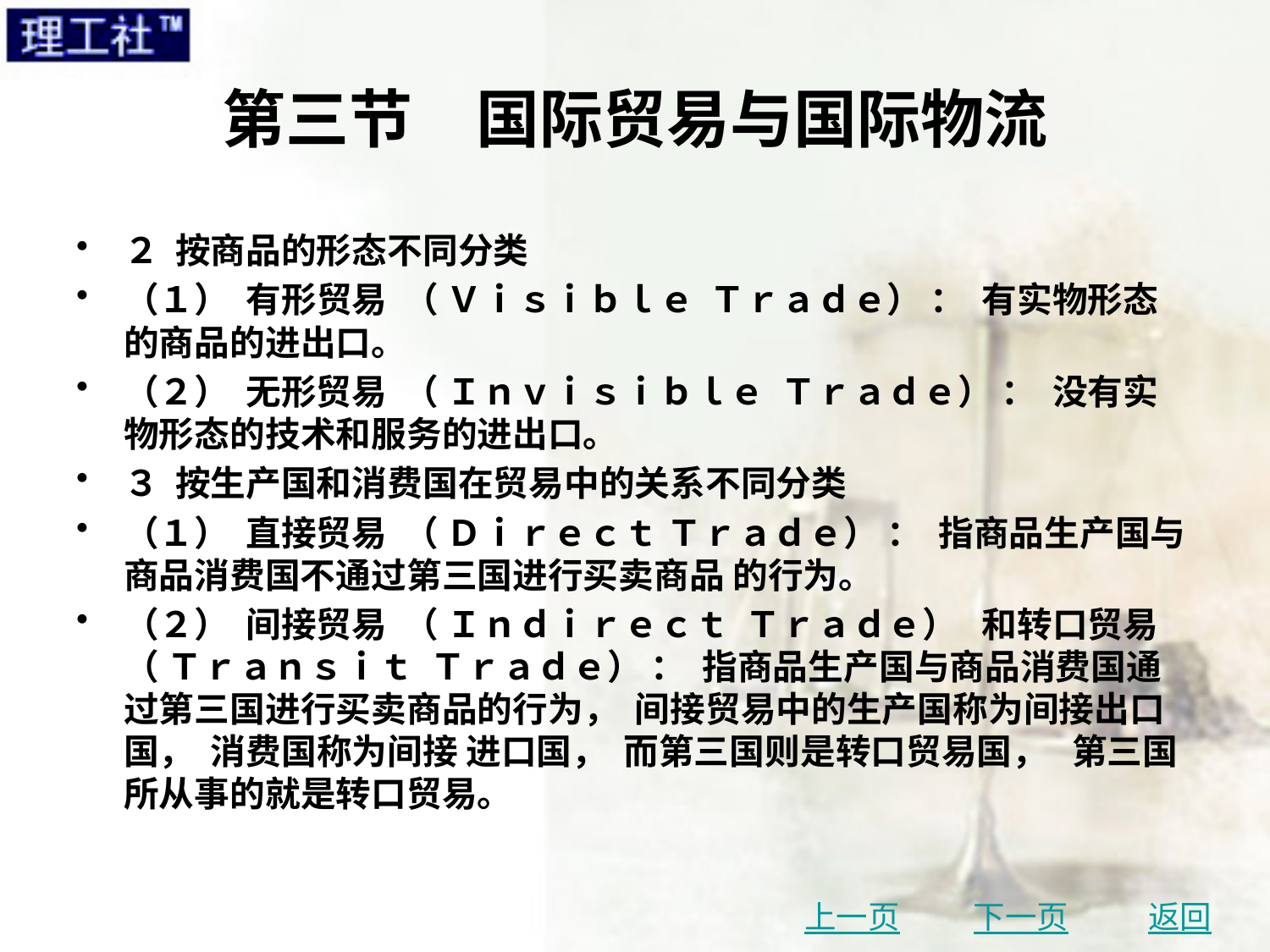

# 第三节　国际贸易与国际物流
２  按商品的形态不同分类
（１）  有形贸易  （ Ｖｉｓｉｂｌｅ  Ｔｒａｄｅ） ：  有实物形态的商品的进出口。
（２）  无形贸易  （ Ｉｎｖｉｓｉｂｌｅ  Ｔｒａｄｅ） ：  没有实物形态的技术和服务的进出口。
３  按生产国和消费国在贸易中的关系不同分类
（１）  直接贸易  （ Ｄｉｒｅｃｔ Ｔｒａｄｅ） ：  指商品生产国与商品消费国不通过第三国进行买卖商品 的行为。
（２）  间接贸易  （ Ｉｎｄｉｒｅｃｔ  Ｔｒａｄｅ）   和转口贸易  （ Ｔｒａｎｓｉｔ  Ｔｒａｄｅ） ：  指商品生产国与商品消费国通过第三国进行买卖商品的行为，  间接贸易中的生产国称为间接出口国，  消费国称为间接 进口国，  而第三国则是转口贸易国，   第三国所从事的就是转口贸易。
上一页
下一页
返回